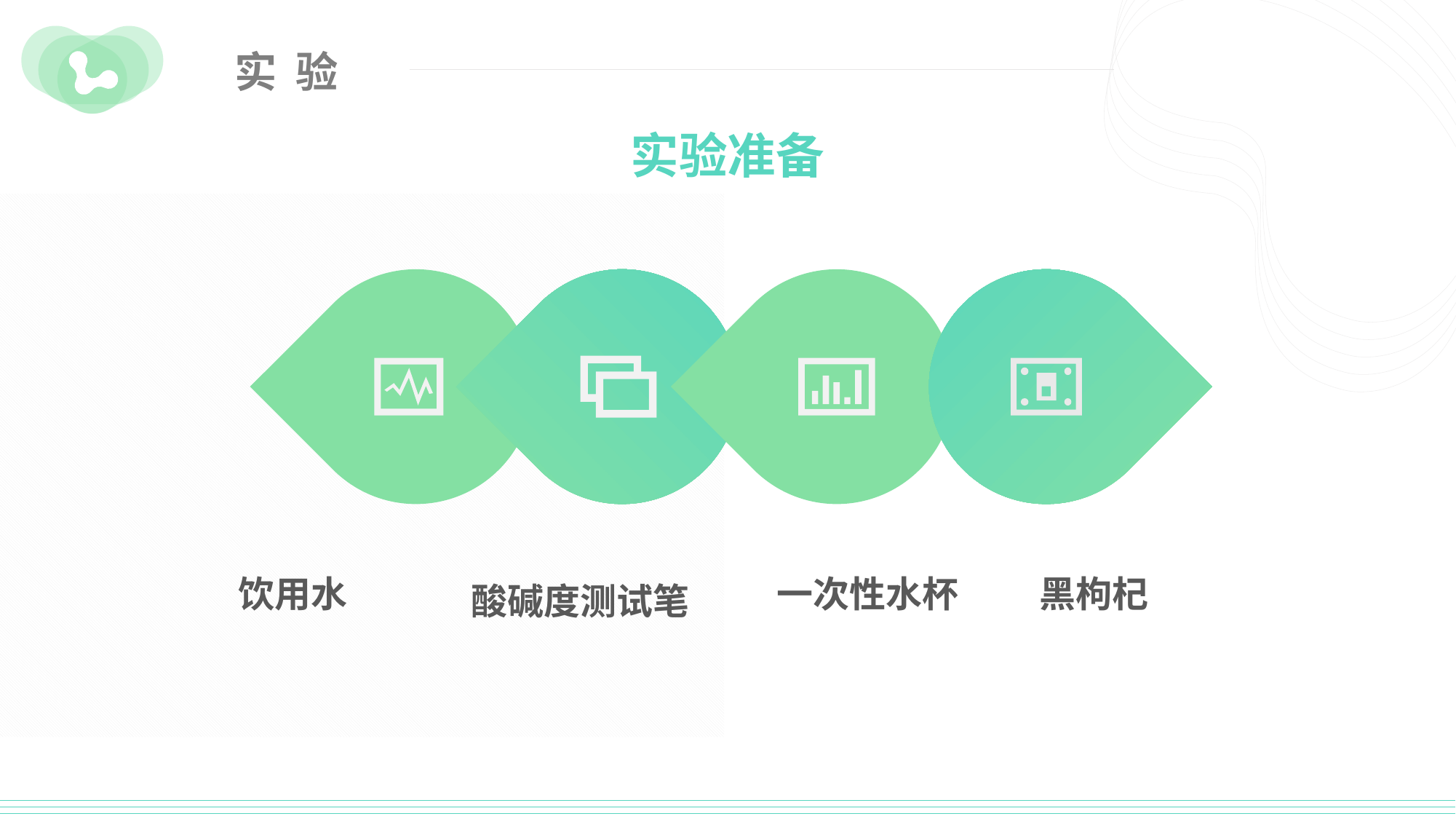

实  验
实验准备

饮用水
酸碱度测试笔
黑枸杞
一次性水杯